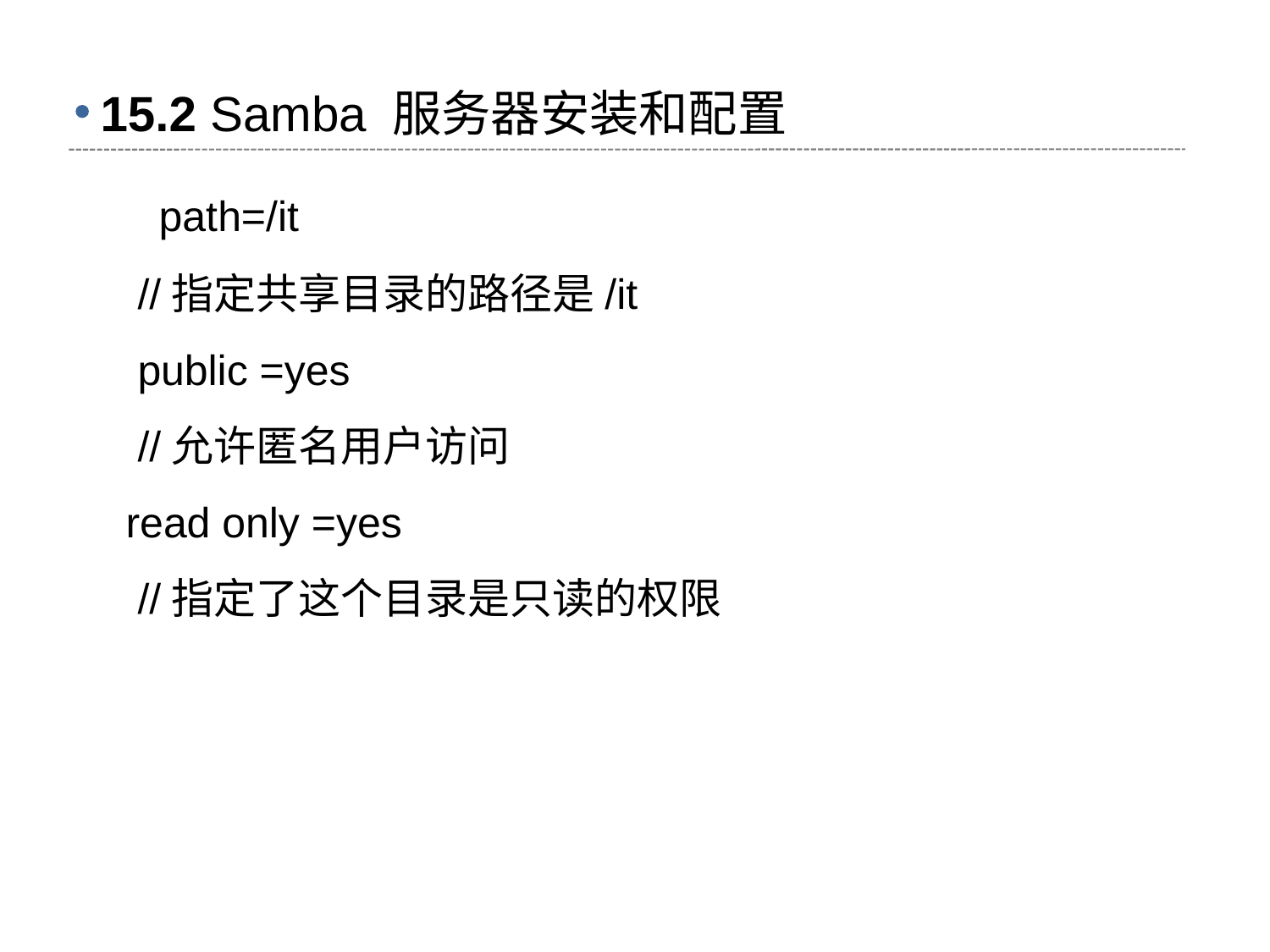

# 15.2 Samba 服务器安装和配置
      path=/it
     //指定共享目录的路径是/it
     public =yes
     //允许匿名用户访问
    read only =yes
     //指定了这个目录是只读的权限